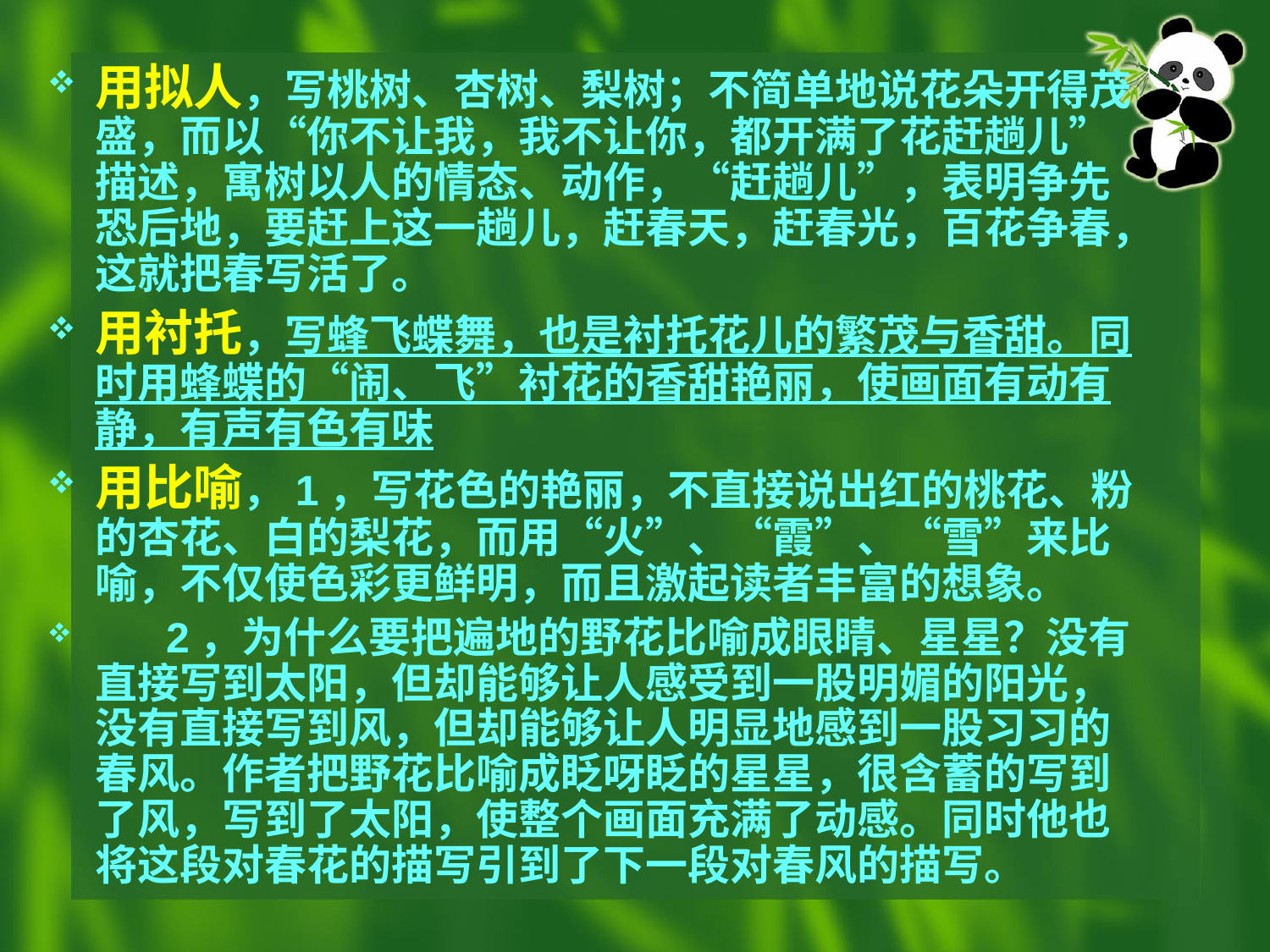

用拟人，写桃树、杏树、梨树；不简单地说花朵开得茂盛，而以“你不让我，我不让你，都开满了花赶趟儿”描述，寓树以人的情态、动作，“赶趟儿”，表明争先恐后地，要赶上这一趟儿，赶春天，赶春光，百花争春，这就把春写活了。
用衬托，写蜂飞蝶舞，也是衬托花儿的繁茂与香甜。同时用蜂蝶的“闹、飞”衬花的香甜艳丽，使画面有动有静，有声有色有味
用比喻，1，写花色的艳丽，不直接说出红的桃花、粉的杏花、白的梨花，而用“火”、“霞”、“雪”来比喻，不仅使色彩更鲜明，而且激起读者丰富的想象。
      2，为什么要把遍地的野花比喻成眼睛、星星？没有直接写到太阳，但却能够让人感受到一股明媚的阳光，没有直接写到风，但却能够让人明显地感到一股习习的春风。作者把野花比喻成眨呀眨的星星，很含蓄的写到了风，写到了太阳，使整个画面充满了动感。同时他也将这段对春花的描写引到了下一段对春风的描写。